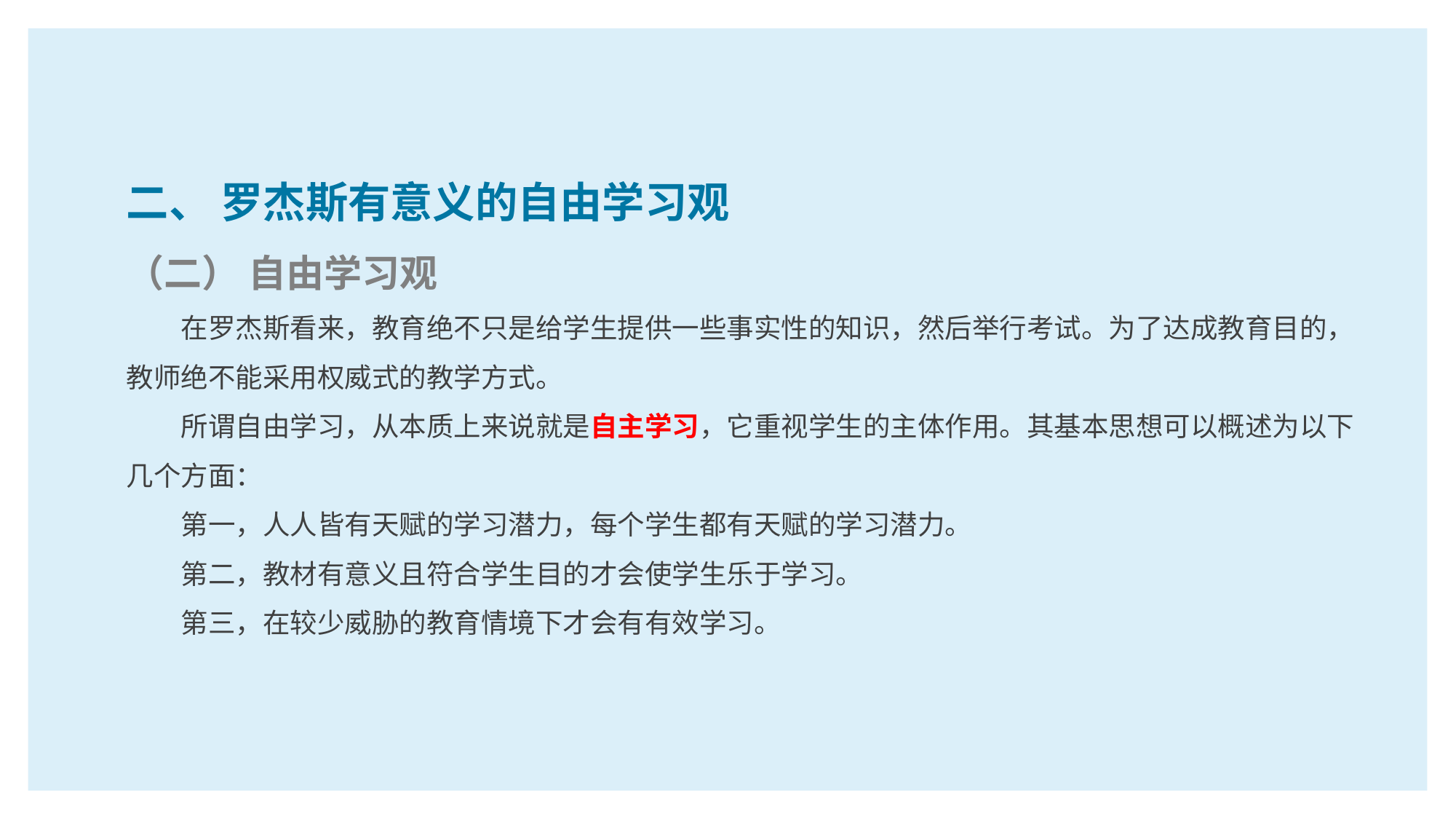

二、 罗杰斯有意义的自由学习观
（二） 自由学习观
在罗杰斯看来，教育绝不只是给学生提供一些事实性的知识，然后举行考试。为了达成教育目的，教师绝不能采用权威式的教学方式。
所谓自由学习，从本质上来说就是自主学习，它重视学生的主体作用。其基本思想可以概述为以下几个方面：
第一，人人皆有天赋的学习潜力，每个学生都有天赋的学习潜力。
第二，教材有意义且符合学生目的才会使学生乐于学习。
第三，在较少威胁的教育情境下才会有有效学习。